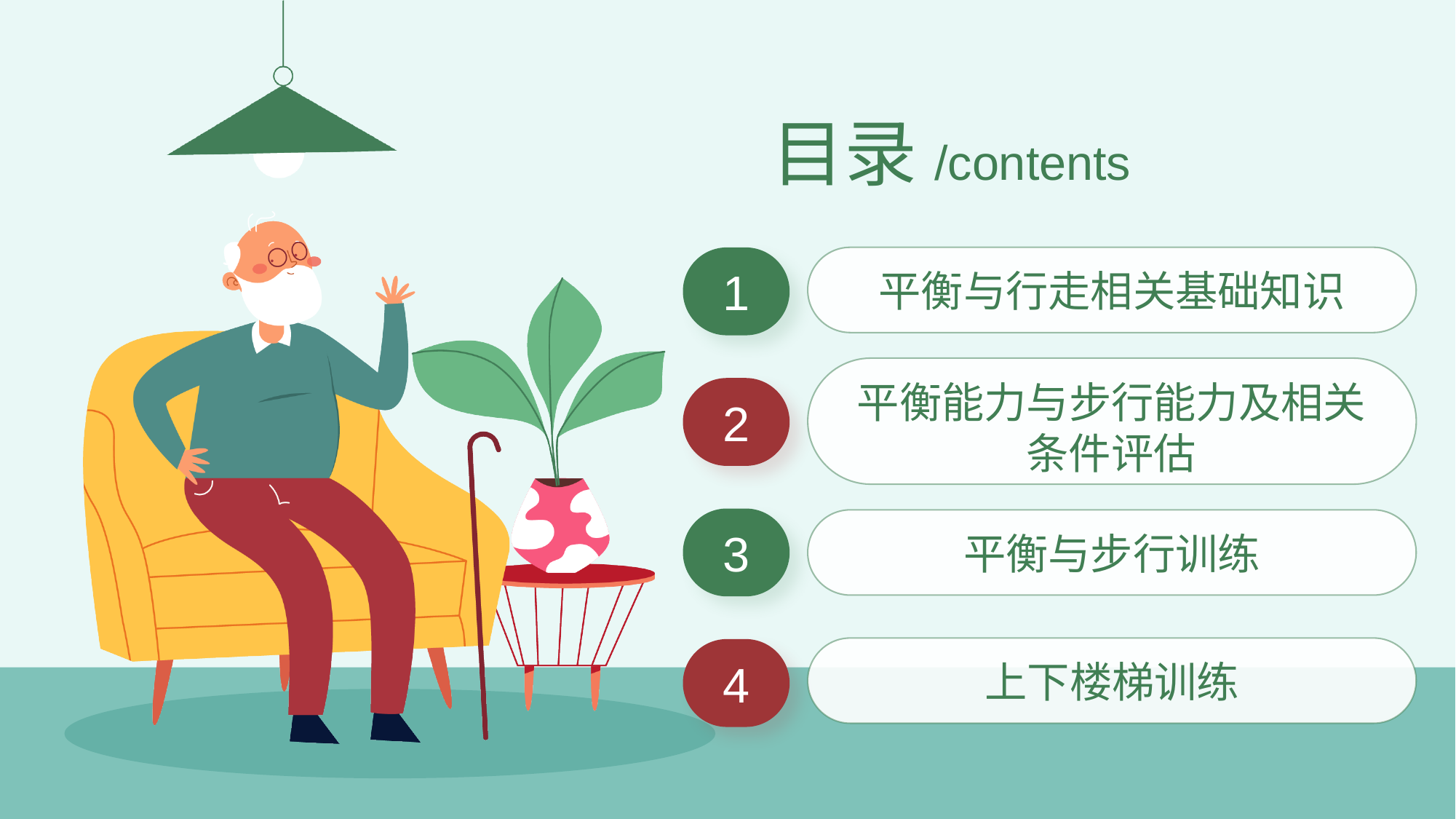

目录/contents

1
平衡与行走相关基础知识

平衡能力与步行能力及相关条件评估
2
3

平衡与步行训练

4
上下楼梯训练